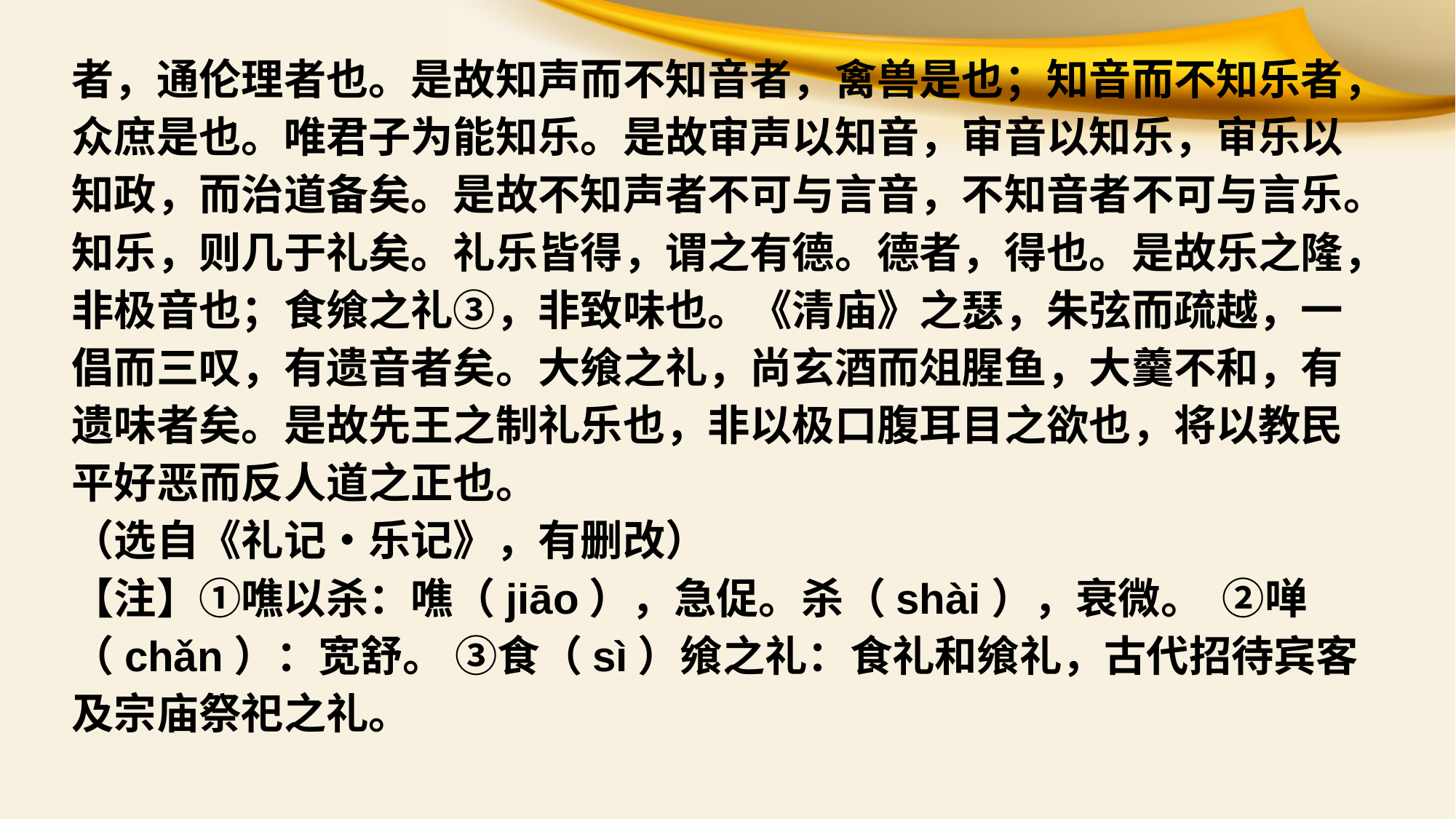

者，通伦理者也。是故知声而不知音者，禽兽是也；知音而不知乐者，众庶是也。唯君子为能知乐。是故审声以知音，审音以知乐，审乐以知政，而治道备矣。是故不知声者不可与言音，不知音者不可与言乐。知乐，则几于礼矣。礼乐皆得，谓之有德。德者，得也。是故乐之隆，非极音也；食飨之礼③，非致味也。《清庙》之瑟，朱弦而疏越，一倡而三叹，有遗音者矣。大飨之礼，尚玄酒而俎腥鱼，大羹不和，有遗味者矣。是故先王之制礼乐也，非以极口腹耳目之欲也，将以教民平好恶而反人道之正也。
（选自《礼记•乐记》，有删改）
【注】①噍以杀：噍（jiāo），急促。杀（shài），衰微。  ②啴（chǎn）：宽舒。 ③食（sì）飨之礼：食礼和飨礼，古代招待宾客及宗庙祭祀之礼。